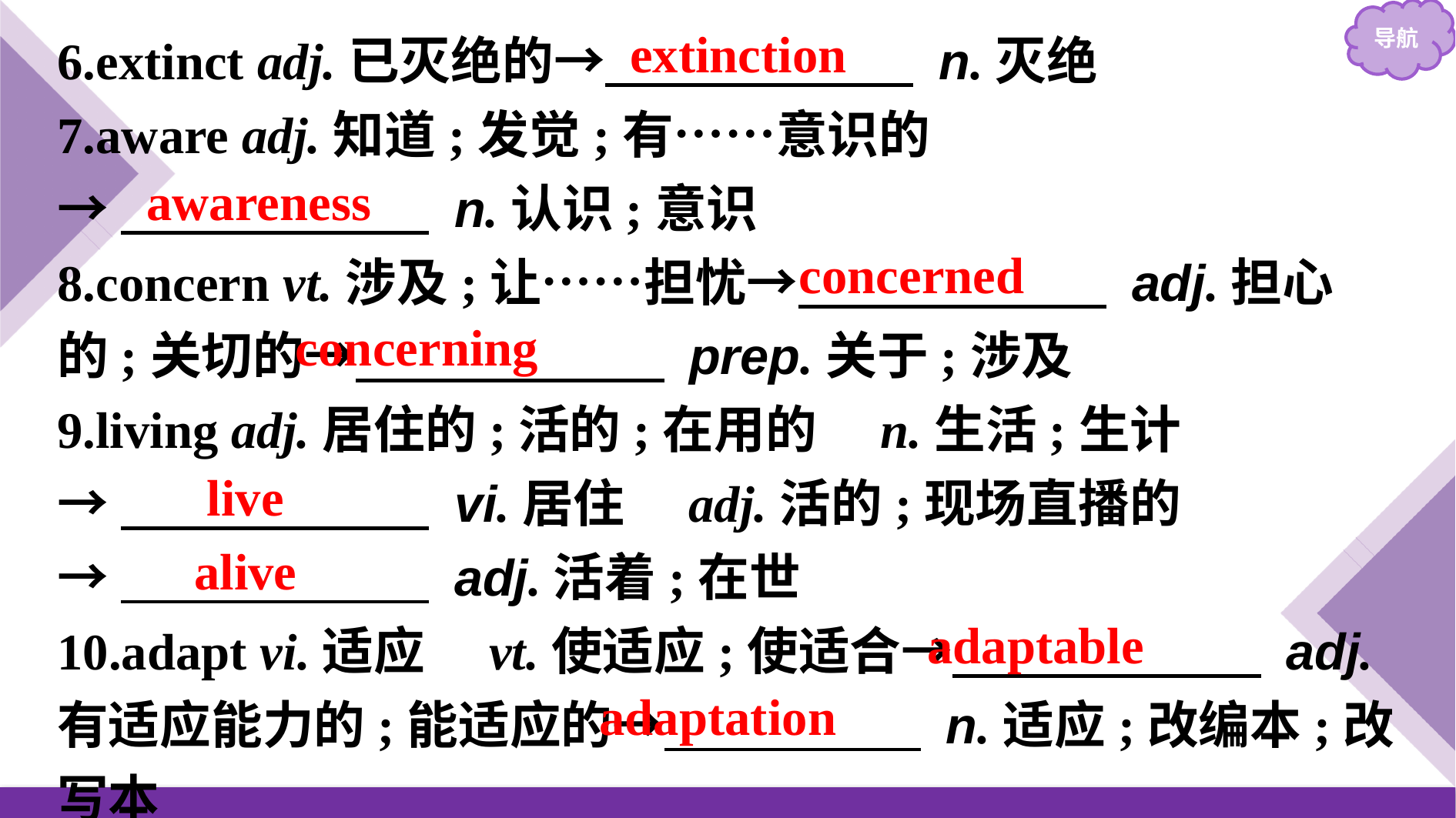

6.extinct adj.已灭绝的→　　　　　　 n.灭绝
7.aware adj.知道;发觉;有……意识的
→　　　　　　 n.认识;意识
8.concern vt.涉及;让……担忧→　　　　　　 adj.担心的;关切的→　　　　　　 prep.关于;涉及
9.living adj.居住的;活的;在用的　n.生活;生计
→　　　　　　 vi.居住　adj.活的;现场直播的
→　　　　　　 adj.活着;在世
10.adapt vi.适应　vt.使适应;使适合→　　　　　　 adj.有适应能力的;能适应的→　　　　　 n.适应;改编本;改写本
extinction
awareness
concerned
concerning
live
alive
adaptable
adaptation